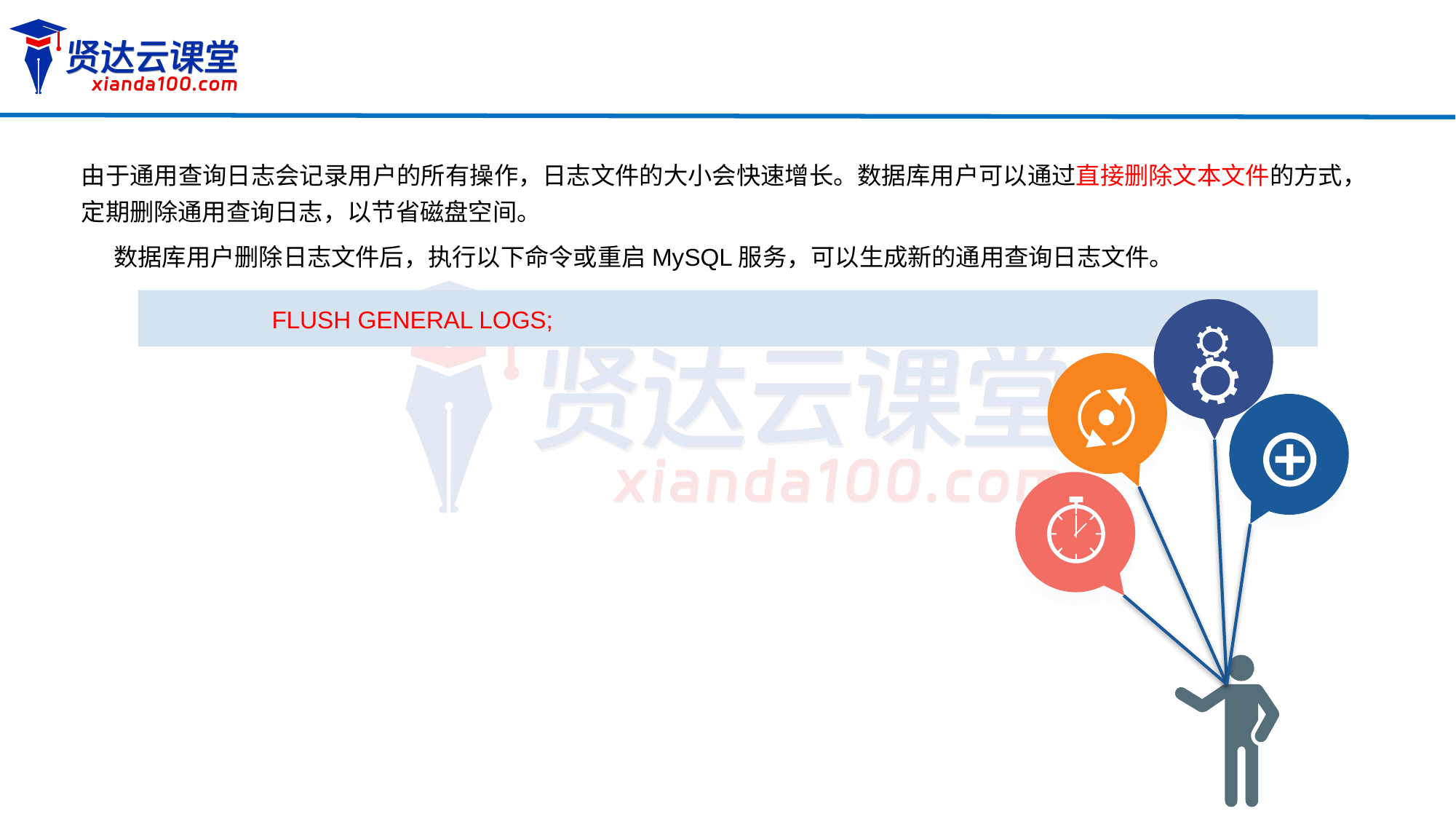

由于通用查询日志会记录用户的所有操作，日志文件的大小会快速增长。数据库用户可以通过直接删除文本文件的方式，定期删除通用查询日志，以节省磁盘空间。
数据库用户删除日志文件后，执行以下命令或重启MySQL服务，可以生成新的通用查询日志文件。

FLUSH GENERAL LOGS;